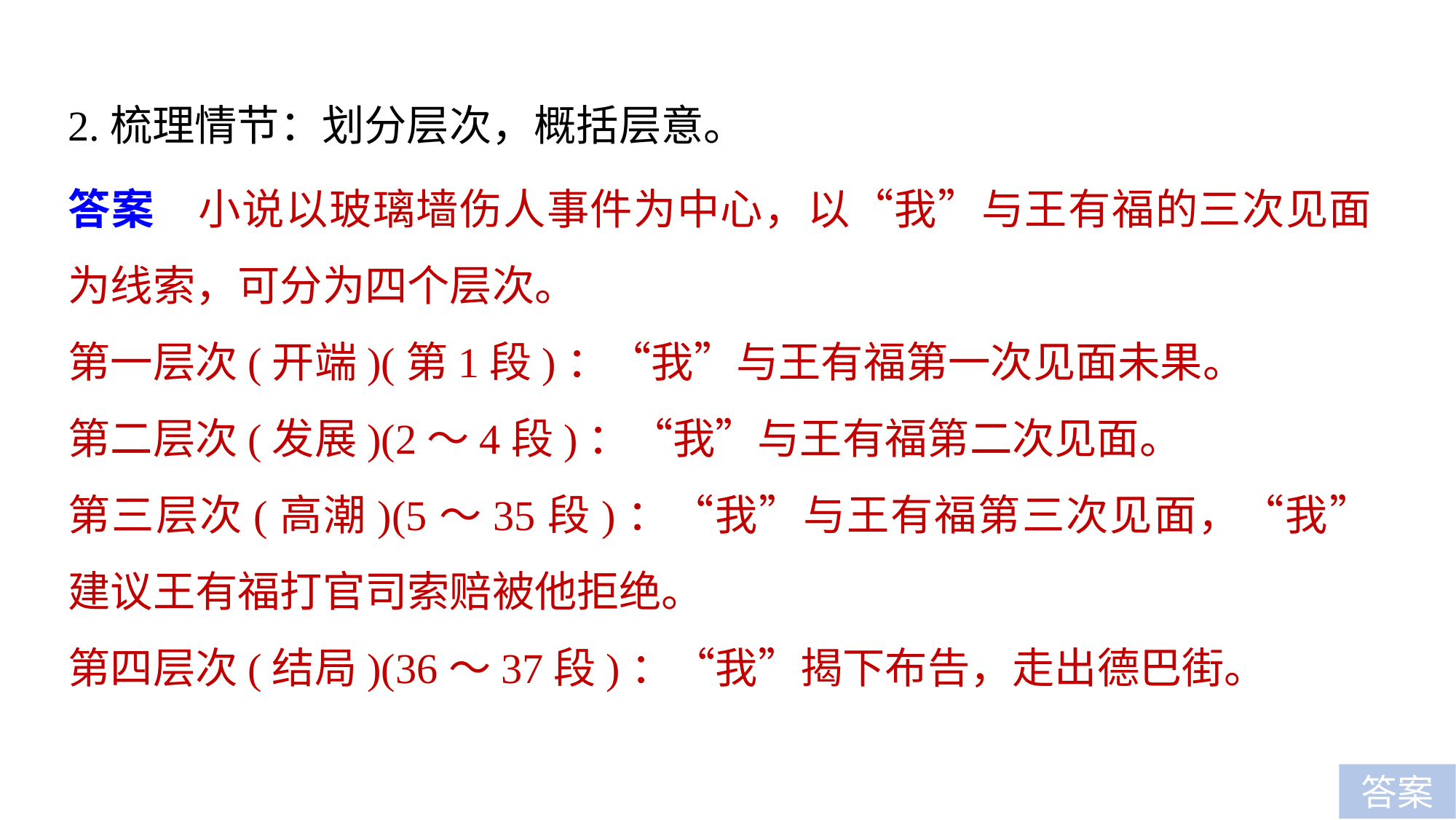

2.梳理情节：划分层次，概括层意。
答案　小说以玻璃墙伤人事件为中心，以“我”与王有福的三次见面为线索，可分为四个层次。
第一层次(开端)(第1段)：“我”与王有福第一次见面未果。
第二层次(发展)(2～4段)：“我”与王有福第二次见面。
第三层次(高潮)(5～35段)：“我”与王有福第三次见面，“我”建议王有福打官司索赔被他拒绝。
第四层次(结局)(36～37段)：“我”揭下布告，走出德巴街。
答案